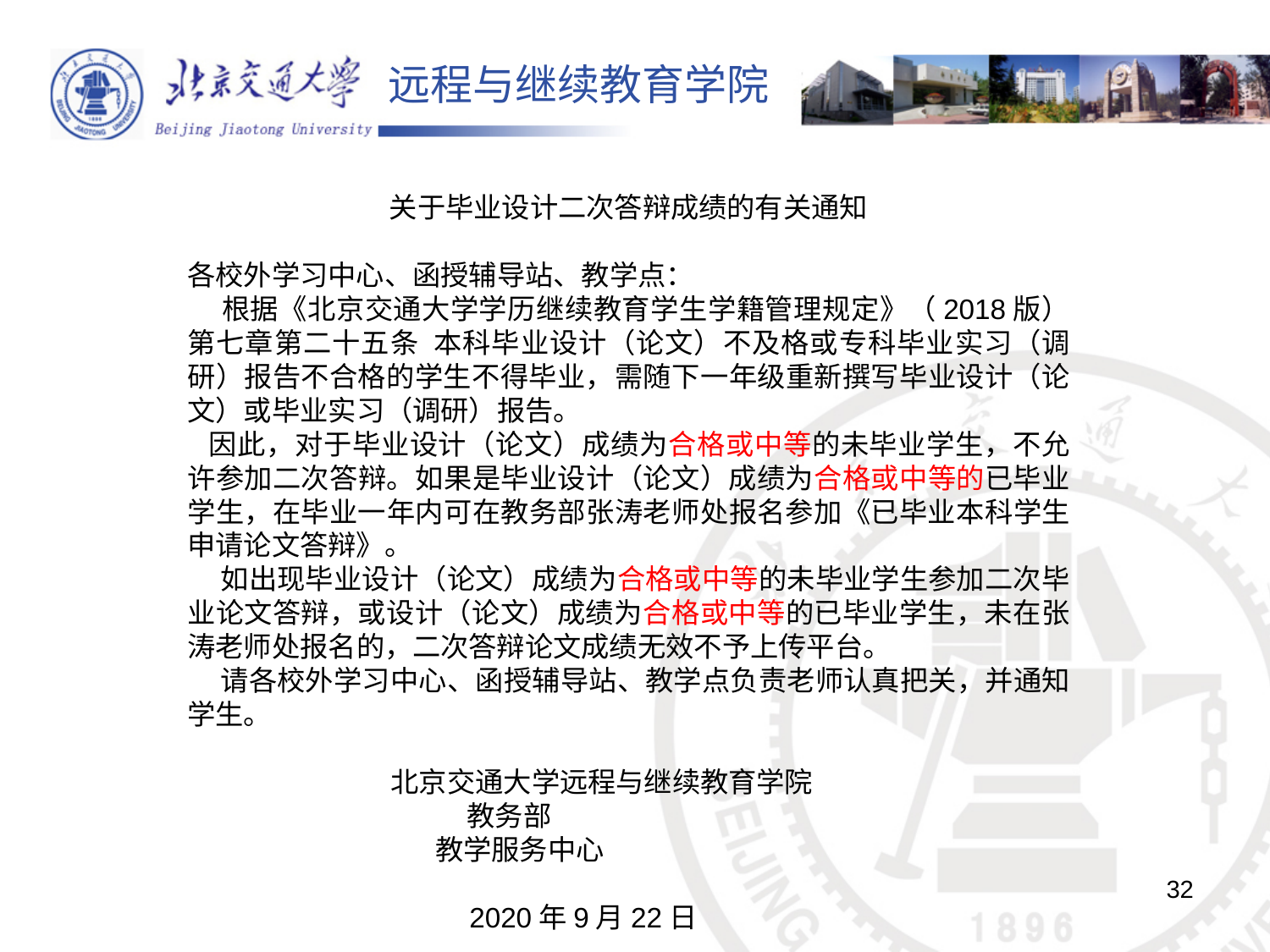

关于毕业设计二次答辩成绩的有关通知

各校外学习中心、函授辅导站、教学点：
    根据《北京交通大学学历继续教育学生学籍管理规定》（2018版）第七章第二十五条  本科毕业设计（论文）不及格或专科毕业实习（调研）报告不合格的学生不得毕业，需随下一年级重新撰写毕业设计（论文）或毕业实习（调研）报告。
  因此，对于毕业设计（论文）成绩为合格或中等的未毕业学生，不允许参加二次答辩。如果是毕业设计（论文）成绩为合格或中等的已毕业学生，在毕业一年内可在教务部张涛老师处报名参加《已毕业本科学生申请论文答辩》。
    如出现毕业设计（论文）成绩为合格或中等的未毕业学生参加二次毕业论文答辩，或设计（论文）成绩为合格或中等的已毕业学生，未在张涛老师处报名的，二次答辩论文成绩无效不予上传平台。
    请各校外学习中心、函授辅导站、教学点负责老师认真把关，并通知学生。

                               北京交通大学远程与继续教育学院
                                           教务部
                                      教学服务中心

                                    2020年9月22日
32